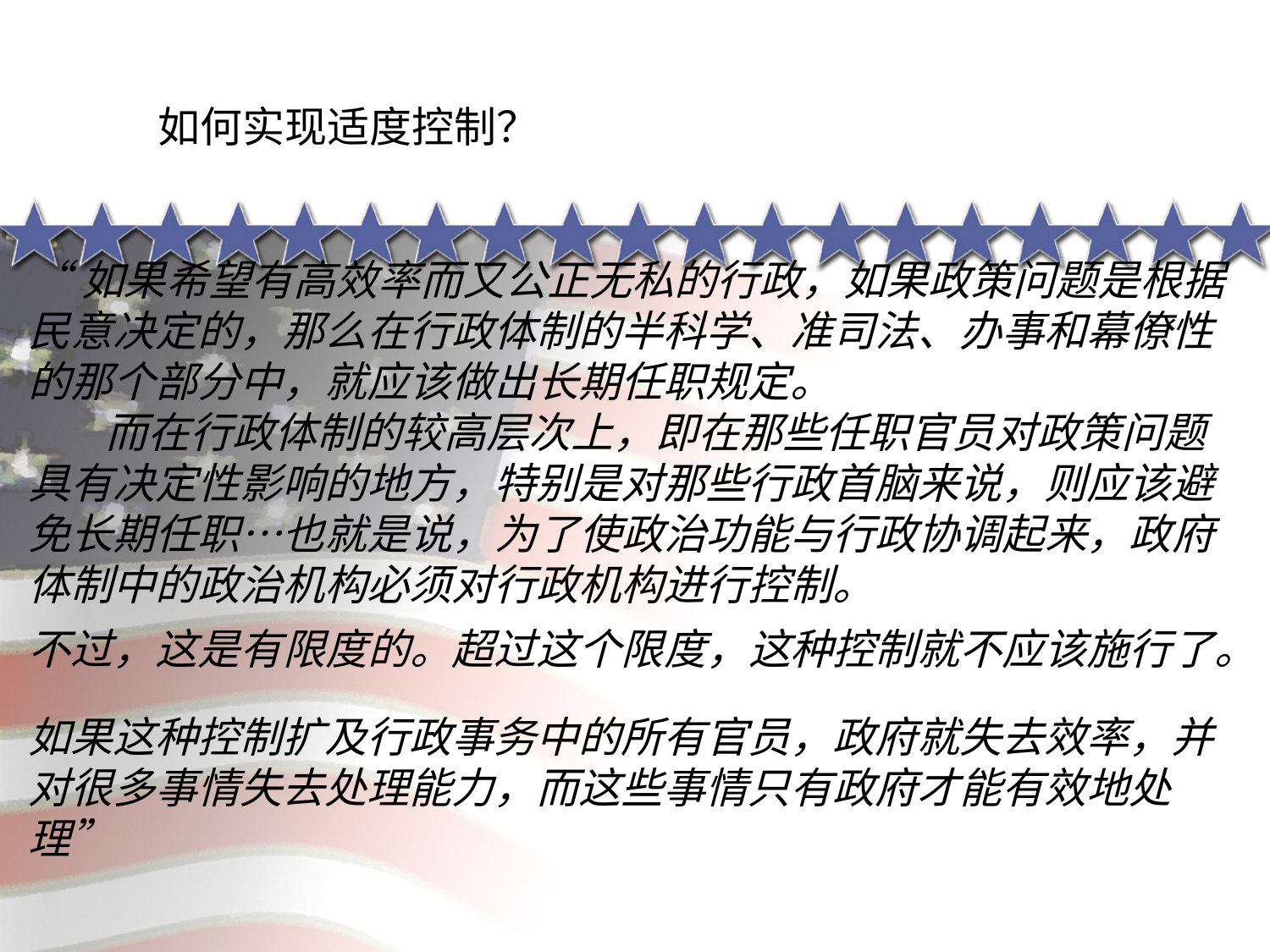

如何实现适度控制？
“如果希望有高效率而又公正无私的行政，如果政策问题是根据民意决定的，那么在行政体制的半科学、准司法、办事和幕僚性的那个部分中，就应该做出长期任职规定。
       而在行政体制的较高层次上，即在那些任职官员对政策问题具有决定性影响的地方，特别是对那些行政首脑来说，则应该避免长期任职…也就是说，为了使政治功能与行政协调起来，政府体制中的政治机构必须对行政机构进行控制。

如果这种控制扩及行政事务中的所有官员，政府就失去效率，并对很多事情失去处理能力，而这些事情只有政府才能有效地处理”

不过，这是有限度的。超过这个限度，这种控制就不应该施行了。